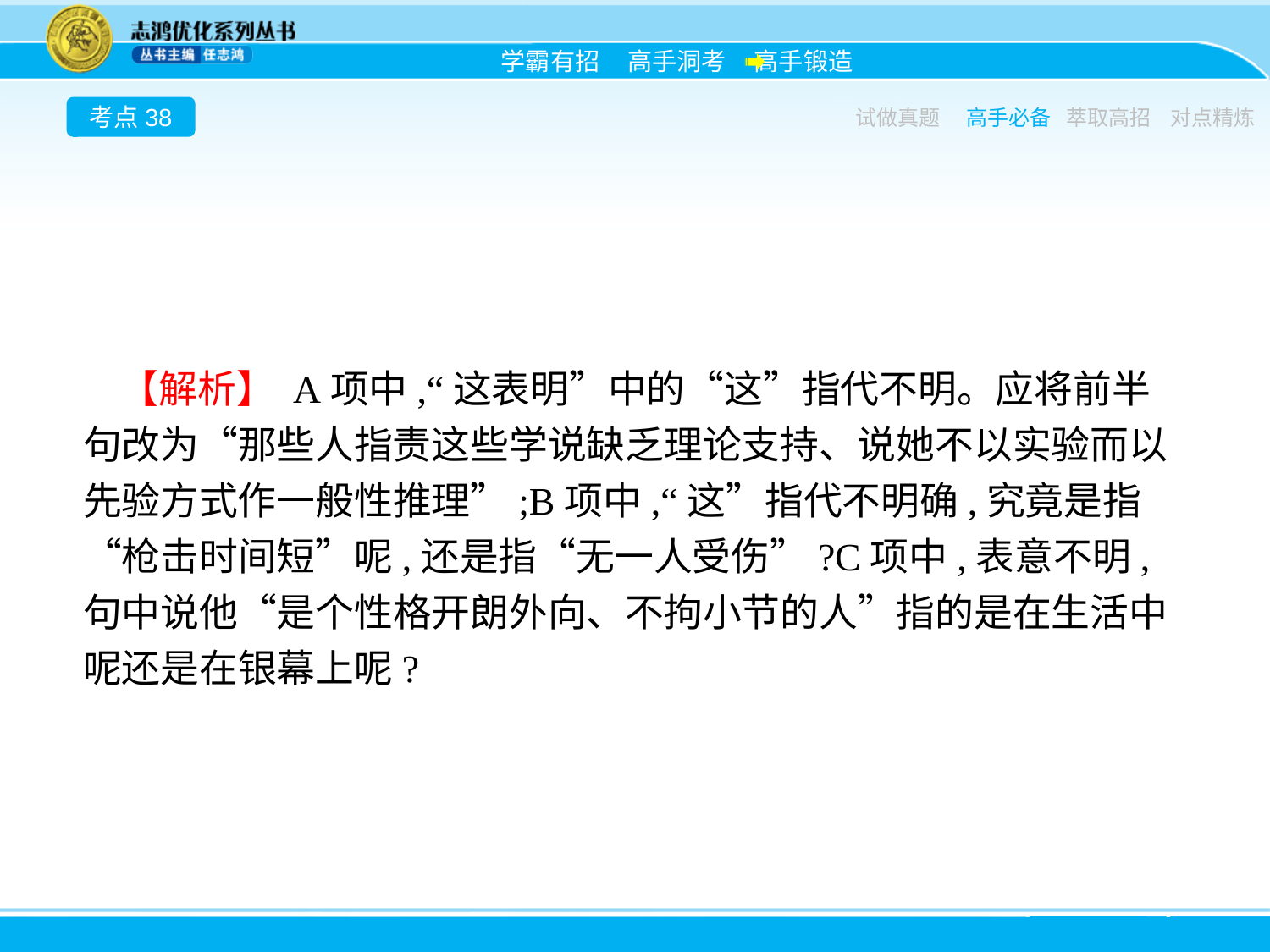

考点38
试做真题
高手必备
萃取高招
对点精炼
【解析】 A项中,“这表明”中的“这”指代不明。应将前半句改为“那些人指责这些学说缺乏理论支持、说她不以实验而以先验方式作一般性推理”;B项中,“这”指代不明确,究竟是指“枪击时间短”呢,还是指“无一人受伤”?C项中,表意不明,句中说他“是个性格开朗外向、不拘小节的人”指的是在生活中呢还是在银幕上呢?